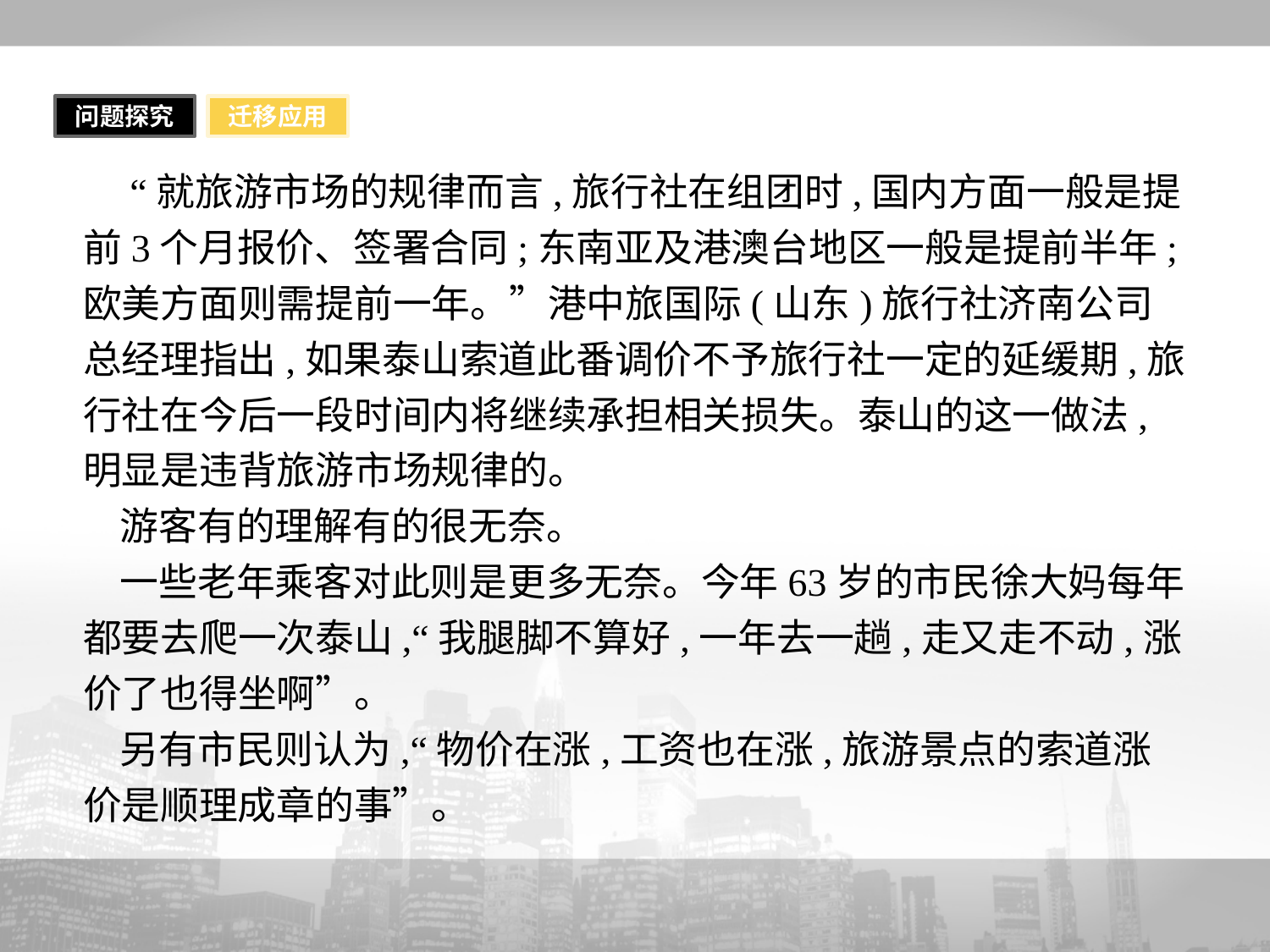

问题探究
迁移应用
 “就旅游市场的规律而言,旅行社在组团时,国内方面一般是提前3个月报价、签署合同;东南亚及港澳台地区一般是提前半年;欧美方面则需提前一年。”港中旅国际(山东)旅行社济南公司总经理指出,如果泰山索道此番调价不予旅行社一定的延缓期,旅行社在今后一段时间内将继续承担相关损失。泰山的这一做法,明显是违背旅游市场规律的。
游客有的理解有的很无奈。
一些老年乘客对此则是更多无奈。今年63岁的市民徐大妈每年都要去爬一次泰山,“我腿脚不算好,一年去一趟,走又走不动,涨价了也得坐啊”。
另有市民则认为,“物价在涨,工资也在涨,旅游景点的索道涨价是顺理成章的事”。